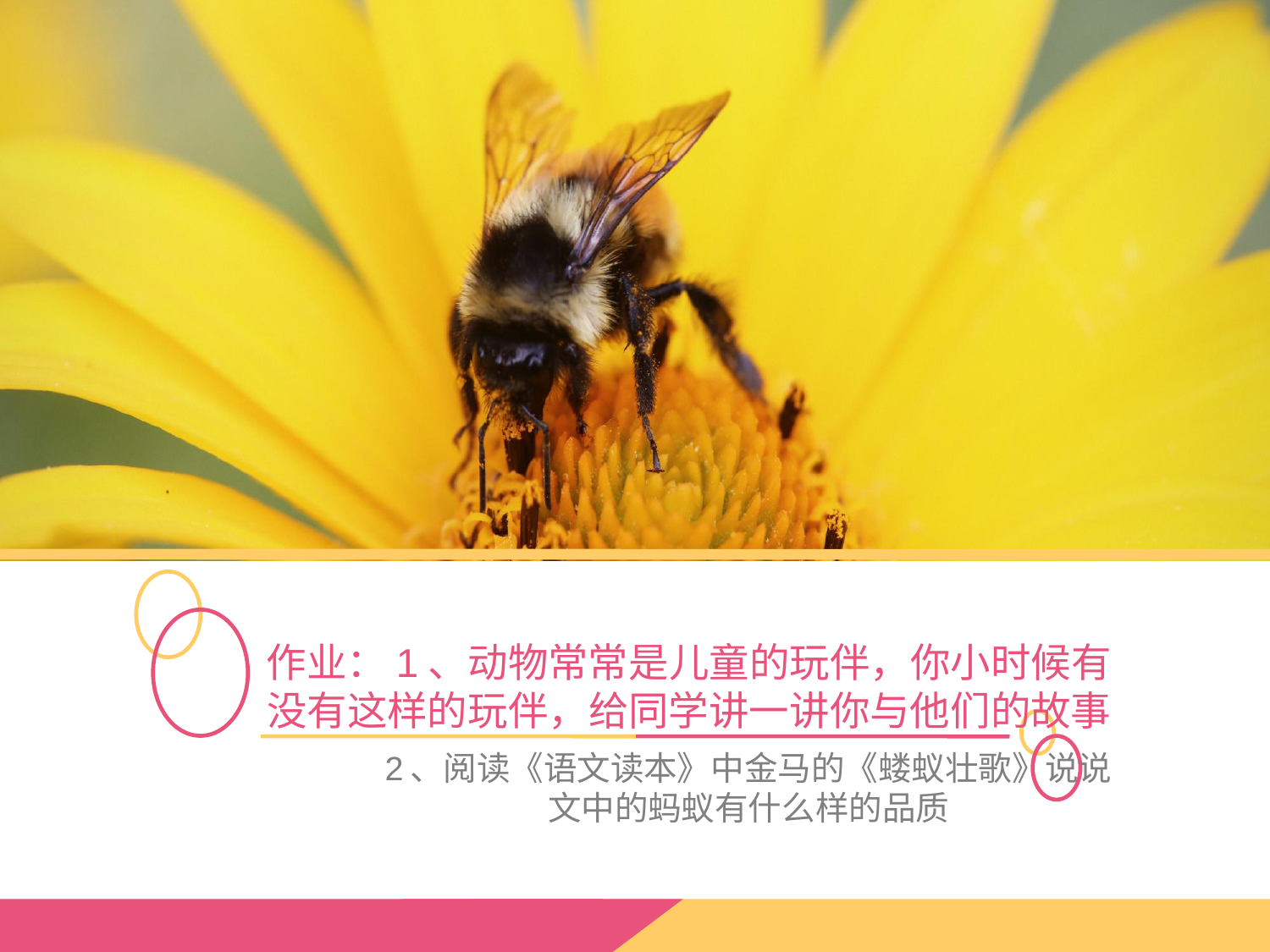

# 作业：1、动物常常是儿童的玩伴，你小时候有没有这样的玩伴，给同学讲一讲你与他们的故事
2、阅读《语文读本》中金马的《蝼蚁壮歌》说说文中的蚂蚁有什么样的品质